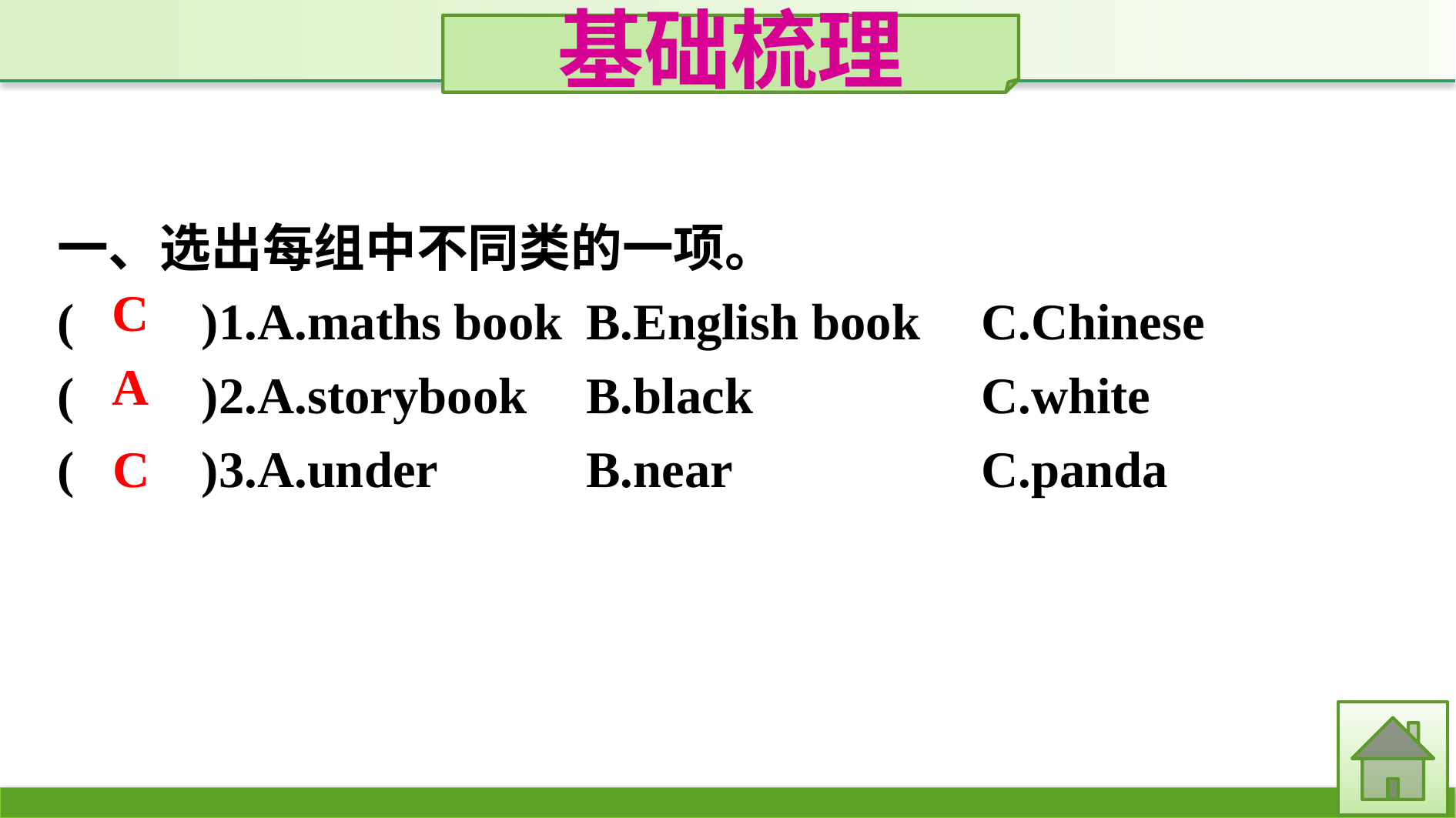

基础梳理
一、选出每组中不同类的一项。
(　　)1.A.maths book	B.English book	C.Chinese
(　　)2.A.storybook	B.black		C.white
(　　)3.A.under		B.near			C.panda
C
A
C